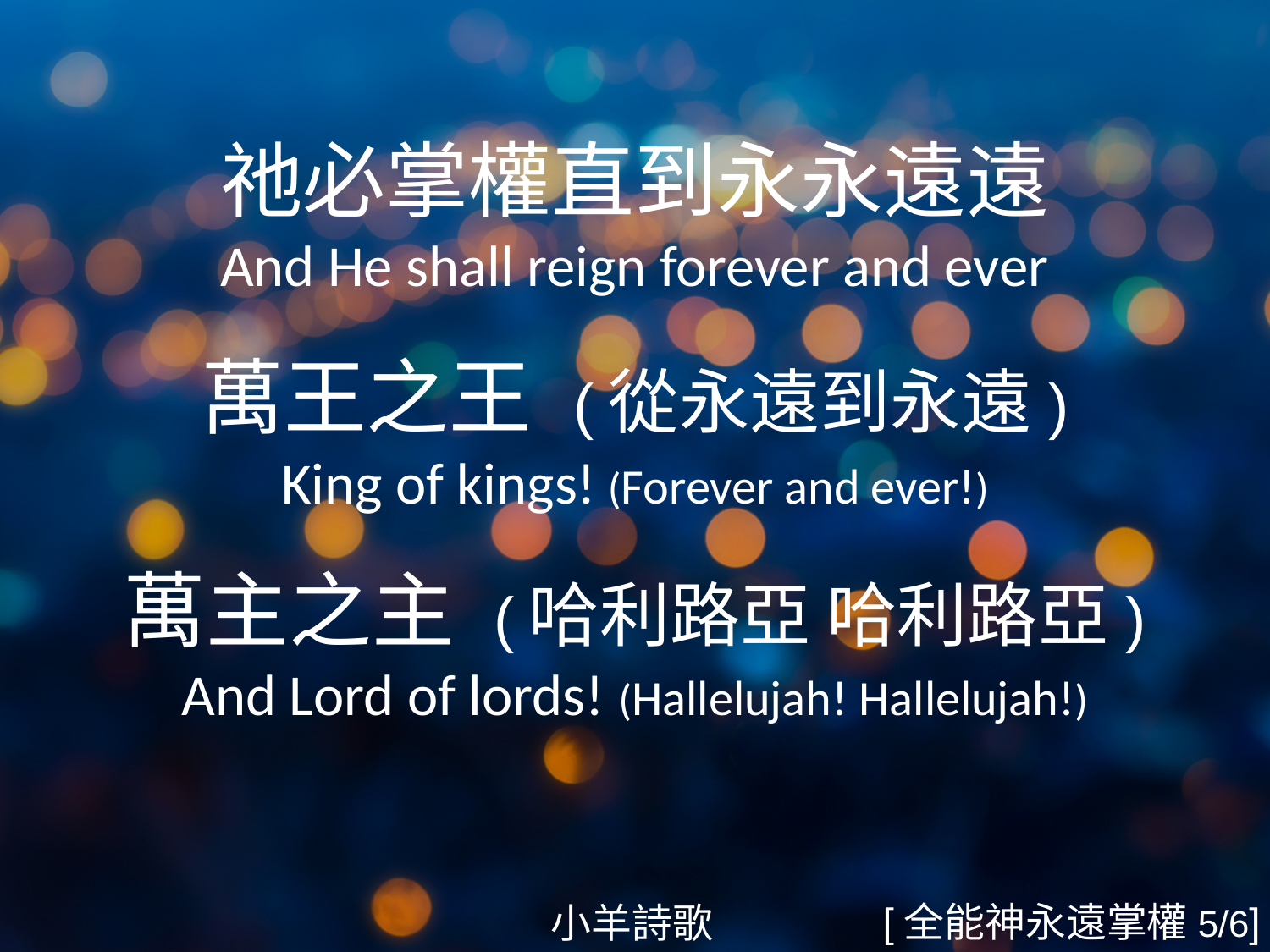

祂必掌權直到永永遠遠
And He shall reign forever and ever

萬王之王 (從永遠到永遠)
King of kings! (Forever and ever!)

萬主之主 (哈利路亞 哈利路亞)
And Lord of lords! (Hallelujah! Hallelujah!)

#

[全能神永遠掌權5/6]
小羊詩歌